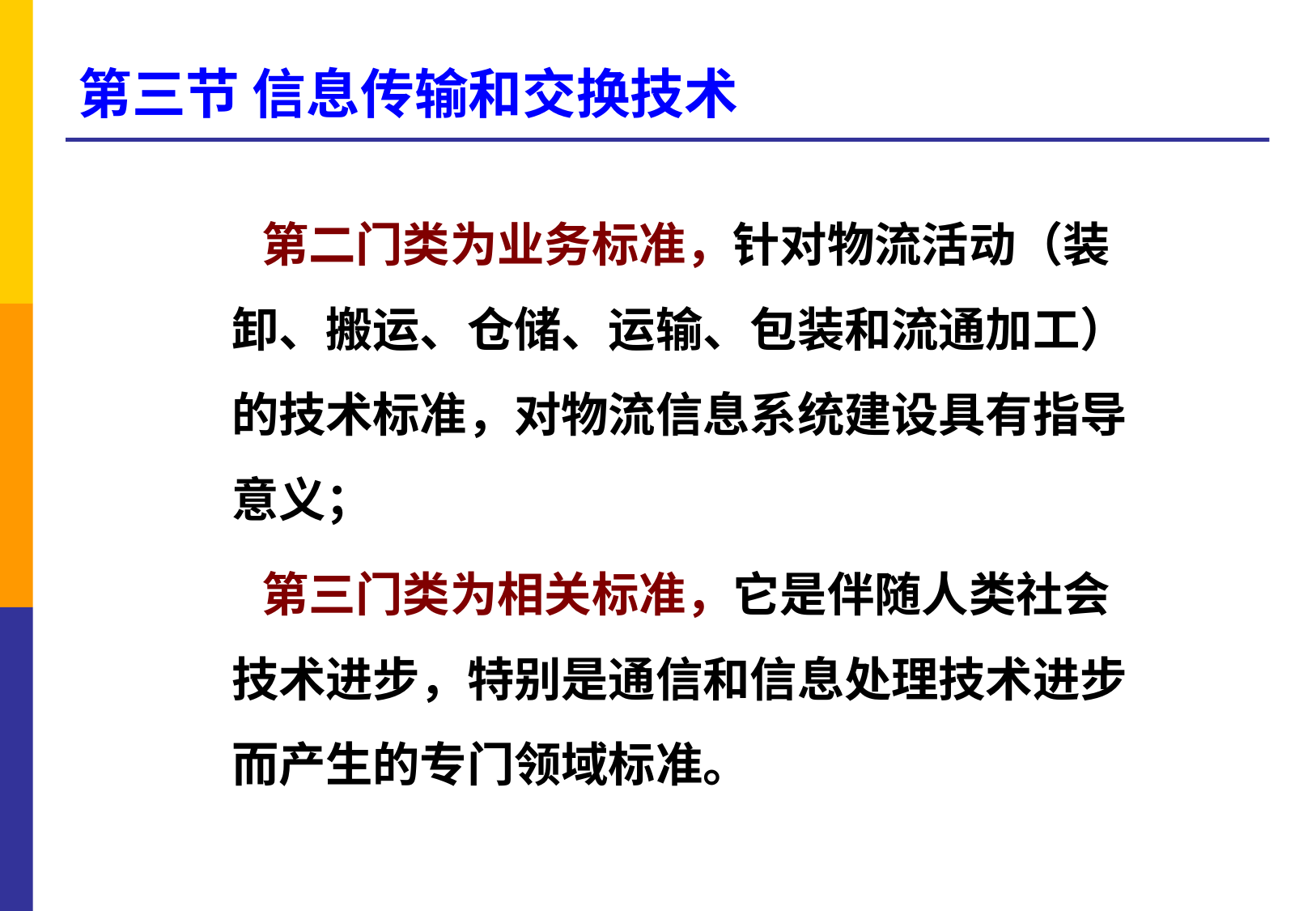

# 第三节 信息传输和交换技术
      第二门类为业务标准，针对物流活动（装卸、搬运、仓储、运输、包装和流通加工）的技术标准，对物流信息系统建设具有指导意义；
      第三门类为相关标准，它是伴随人类社会技术进步，特别是通信和信息处理技术进步而产生的专门领域标准。